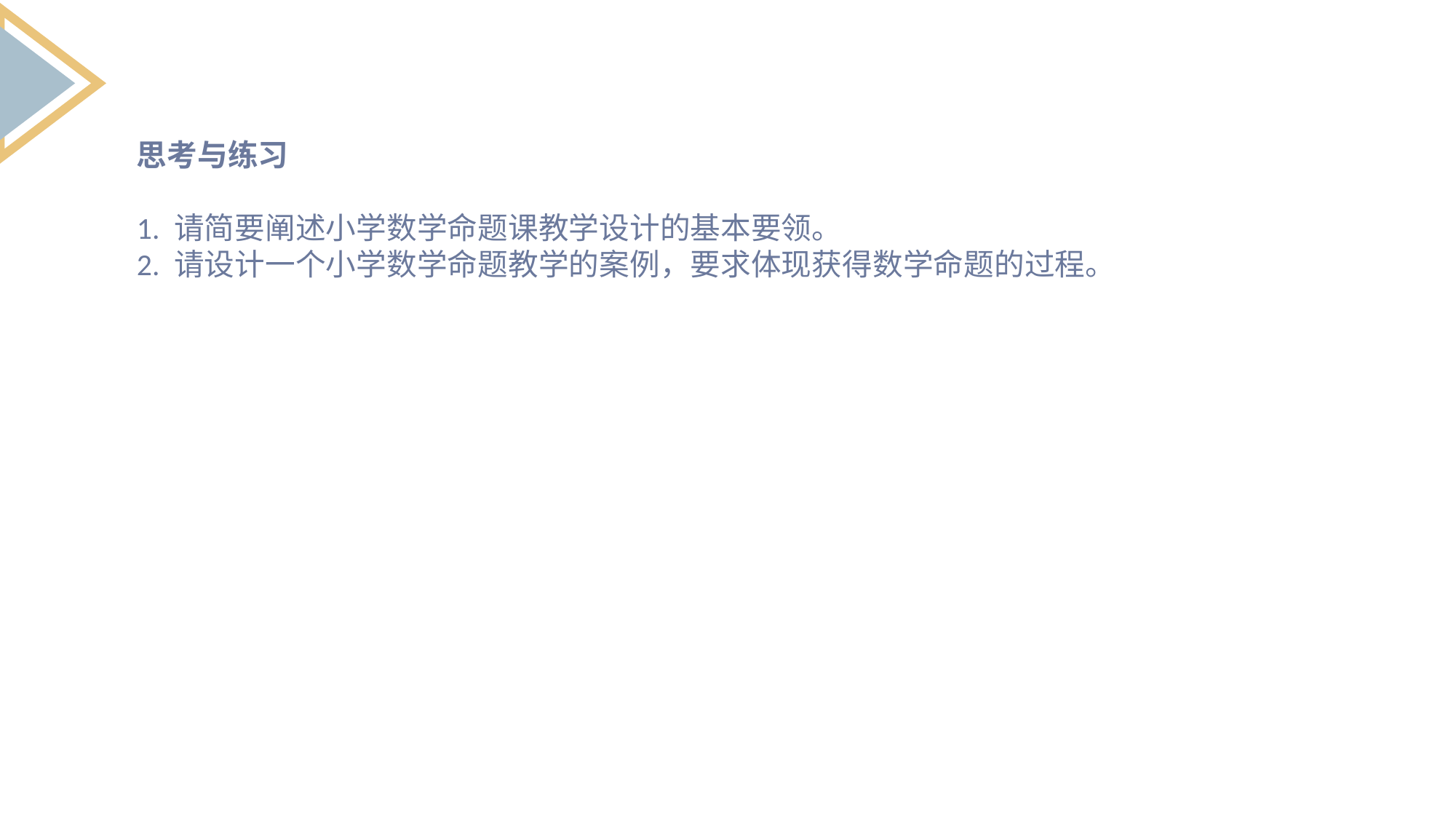

思考与练习

1. 请简要阐述小学数学命题课教学设计的基本要领。
2. 请设计一个小学数学命题教学的案例，要求体现获得数学命题的过程。